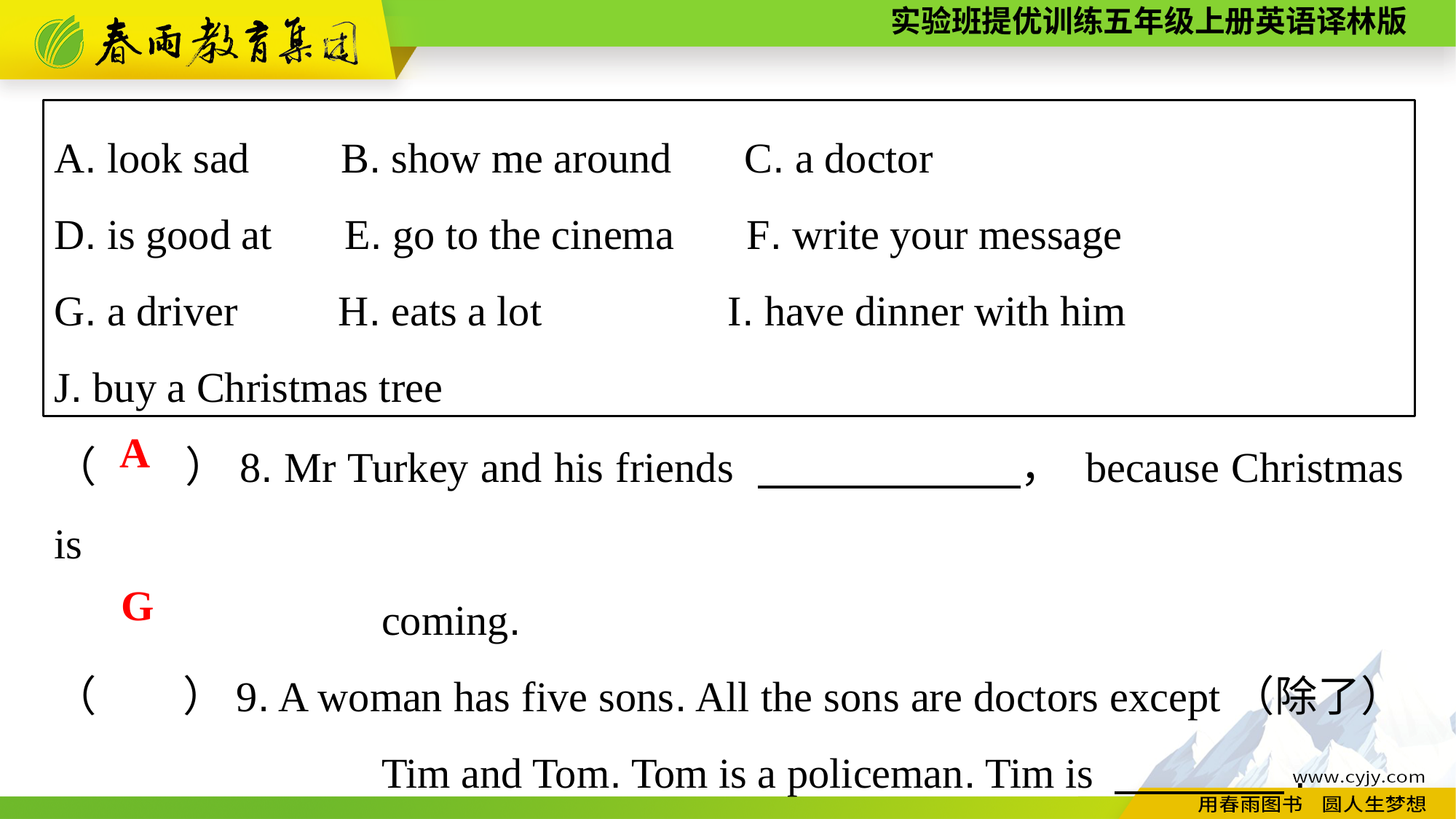

A. look sad　   B. show me around　 C. a doctor
D. is good at　 E. go to the cinema　 F. write your message
G. a driver　    H. eats a lot　             I. have dinner with him
J. buy a Christmas tree
（　　）8. Mr Turkey and his friends 　　        　　， because Christmas is
			coming.
（　　）9. A woman has five sons. All the sons are doctors except（除了） 			Tim and Tom. Tom is a policeman. Tim is 　　　　.
A
G